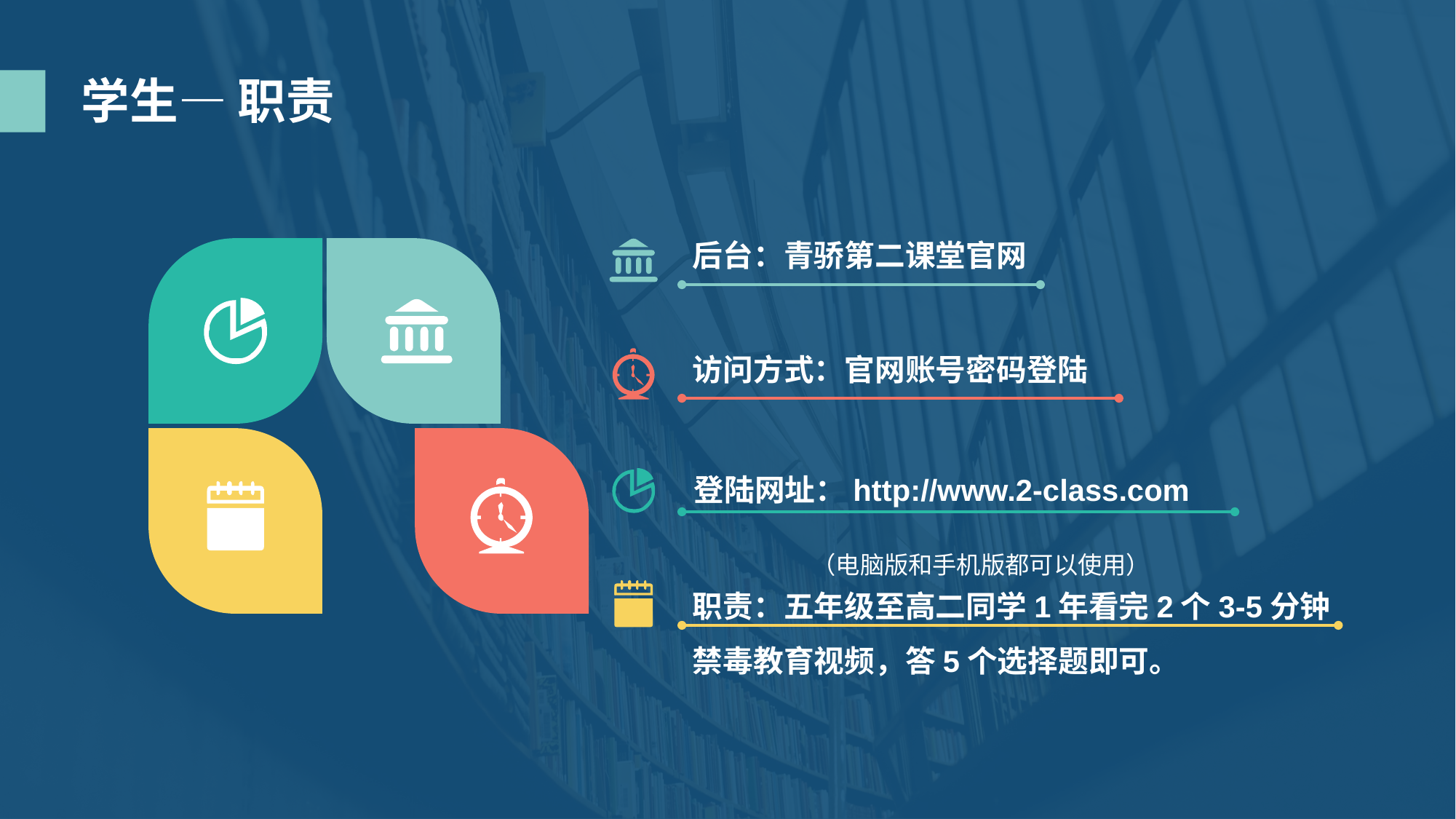

学生— 职责
后台：青骄第二课堂官网

访问方式：官网账号密码登陆

登陆网址：http://www.2-class.com
                （电脑版和手机版都可以使用）

职责：五年级至高二同学1年看完2个3-5分钟禁毒教育视频，答5个选择题即可。